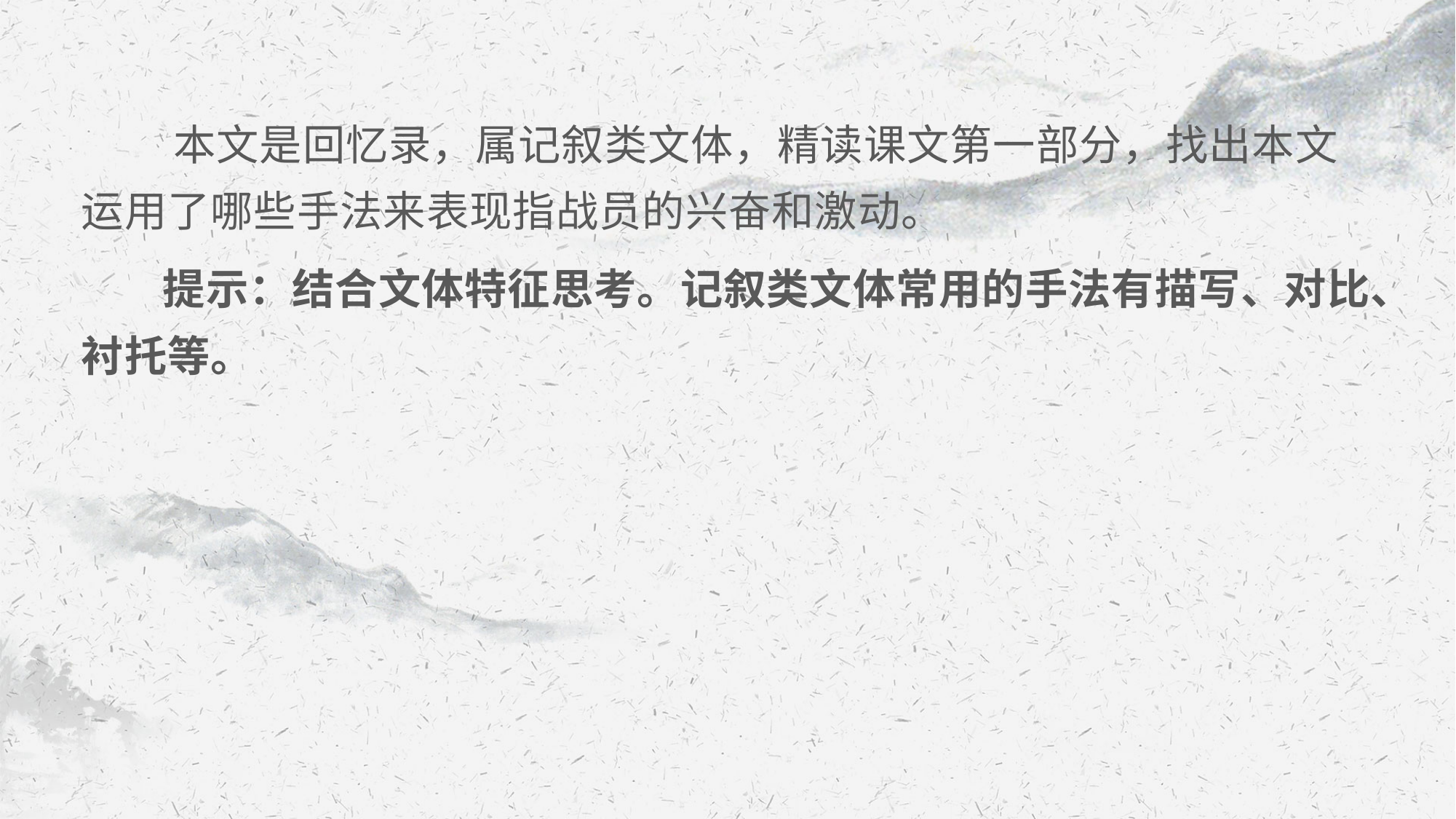

本文是回忆录，属记叙类文体，精读课文第一部分，找出本文运用了哪些手法来表现指战员的兴奋和激动。
       提示：结合文体特征思考。记叙类文体常用的手法有描写、对比、衬托等。